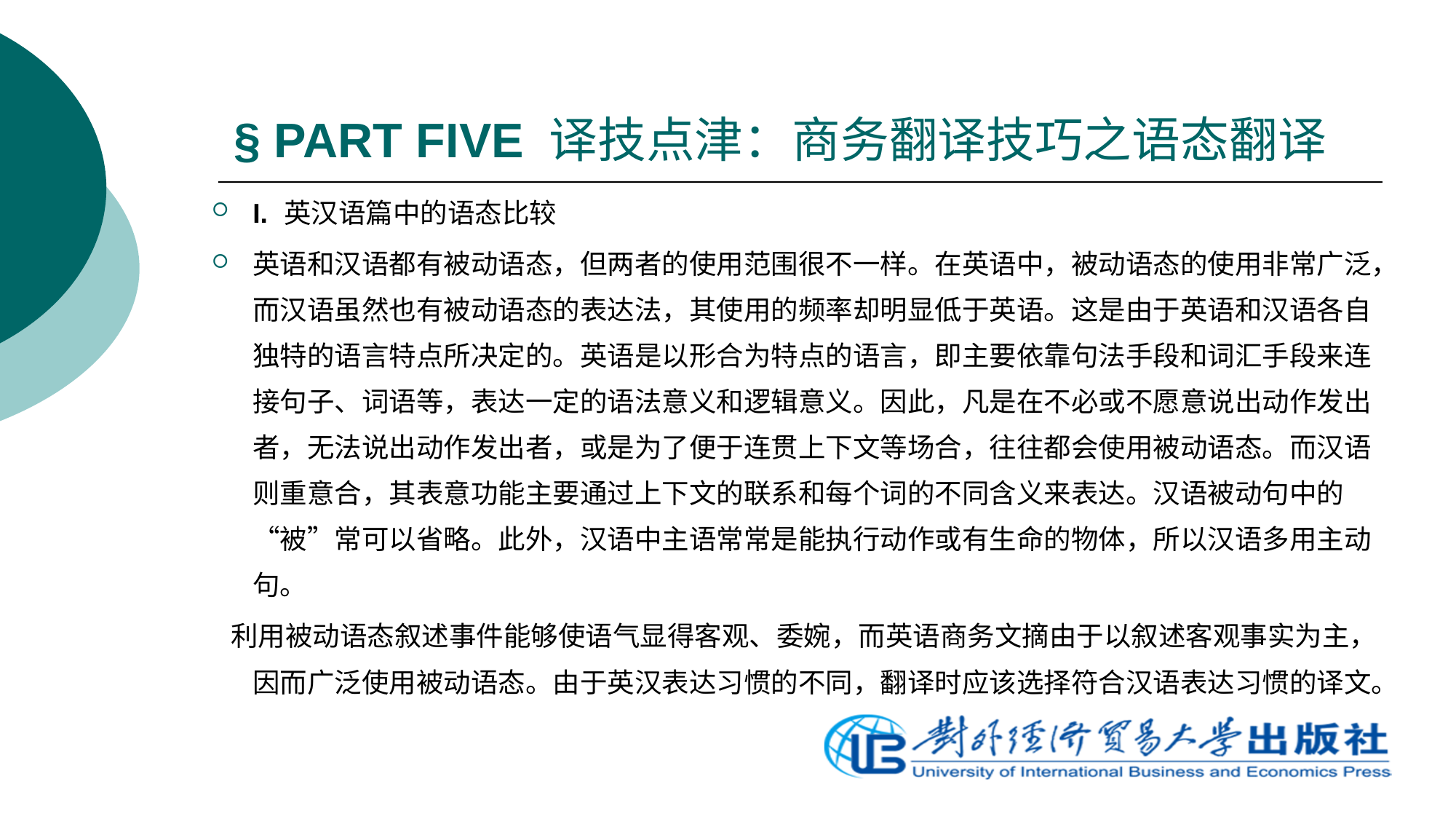

# § PART FIVE 译技点津：商务翻译技巧之语态翻译
I. 英汉语篇中的语态比较
英语和汉语都有被动语态，但两者的使用范围很不一样。在英语中，被动语态的使用非常广泛，而汉语虽然也有被动语态的表达法，其使用的频率却明显低于英语。这是由于英语和汉语各自独特的语言特点所决定的。英语是以形合为特点的语言，即主要依靠句法手段和词汇手段来连接句子、词语等，表达一定的语法意义和逻辑意义。因此，凡是在不必或不愿意说出动作发出者，无法说出动作发出者，或是为了便于连贯上下文等场合，往往都会使用被动语态。而汉语则重意合，其表意功能主要通过上下文的联系和每个词的不同含义来表达。汉语被动句中的“被”常可以省略。此外，汉语中主语常常是能执行动作或有生命的物体，所以汉语多用主动句。
  利用被动语态叙述事件能够使语气显得客观、委婉，而英语商务文摘由于以叙述客观事实为主，因而广泛使用被动语态。由于英汉表达习惯的不同，翻译时应该选择符合汉语表达习惯的译文。